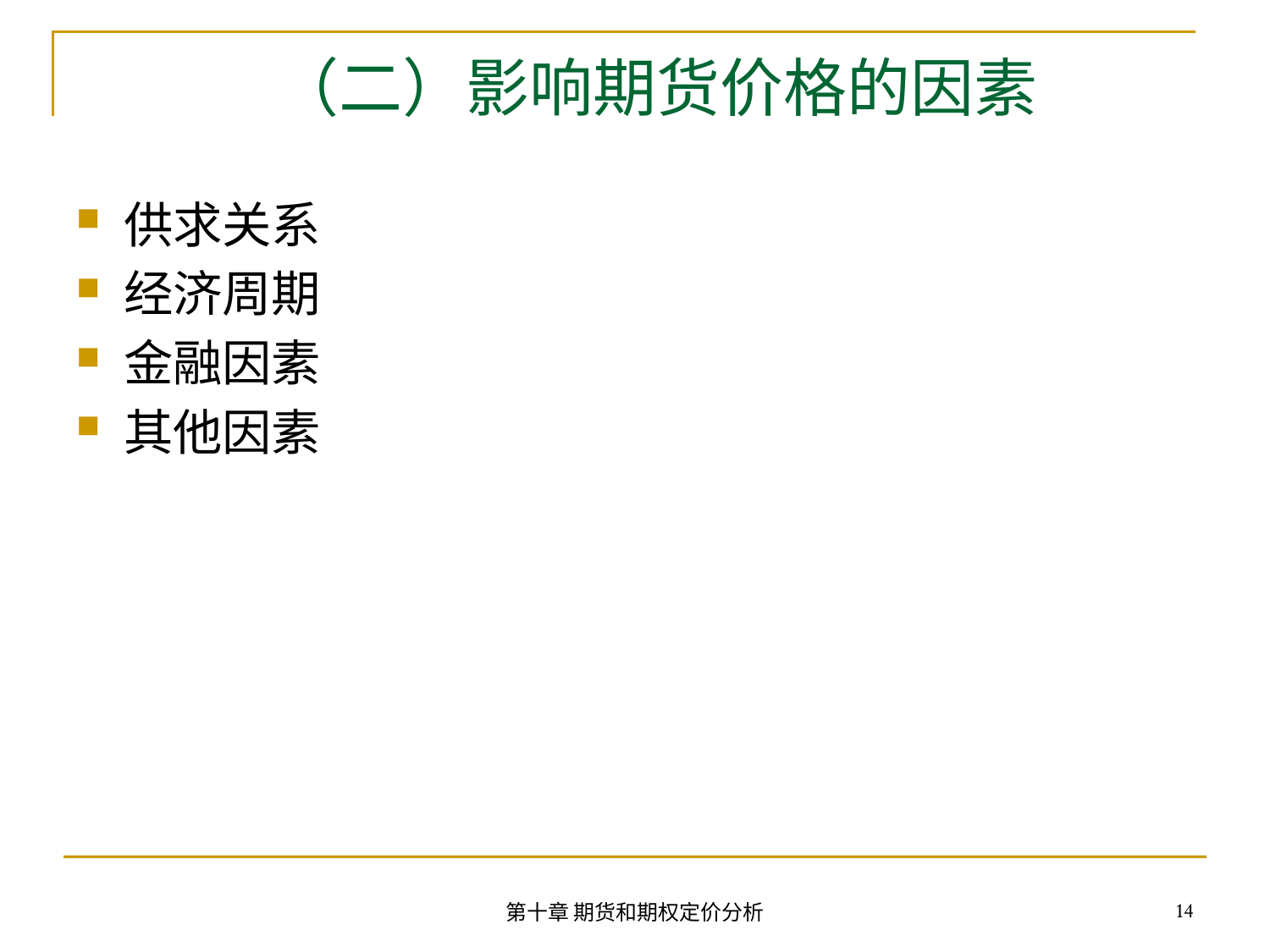

# （二）影响期货价格的因素

供求关系
经济周期
金融因素
其他因素
14
第十章 期货和期权定价分析